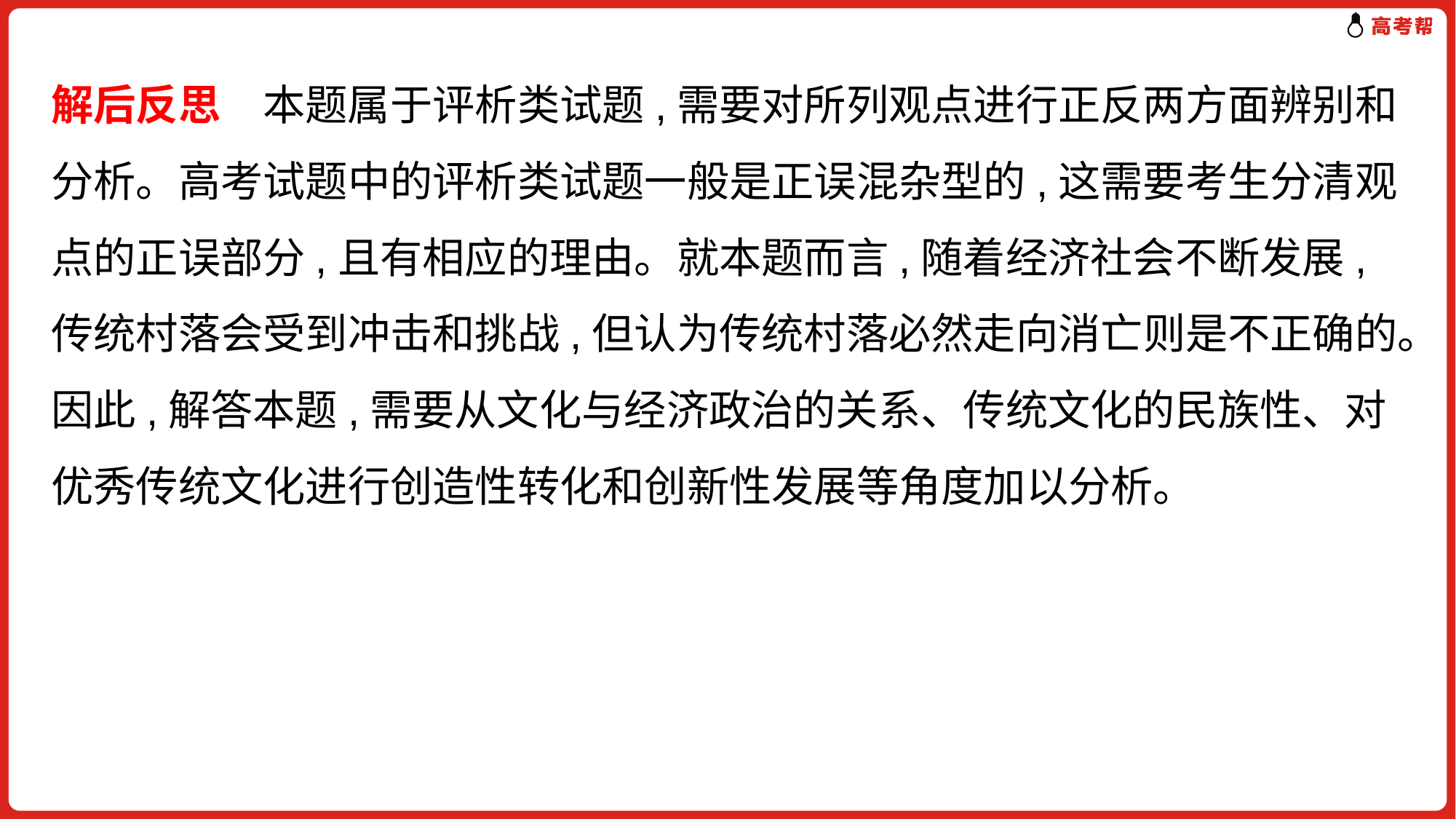

# 解后反思　本题属于评析类试题,需要对所列观点进行正反两方面辨别和分析。高考试题中的评析类试题一般是正误混杂型的,这需要考生分清观点的正误部分,且有相应的理由。就本题而言,随着经济社会不断发展,传统村落会受到冲击和挑战,但认为传统村落必然走向消亡则是不正确的。因此,解答本题,需要从文化与经济政治的关系、传统文化的民族性、对优秀传统文化进行创造性转化和创新性发展等角度加以分析。